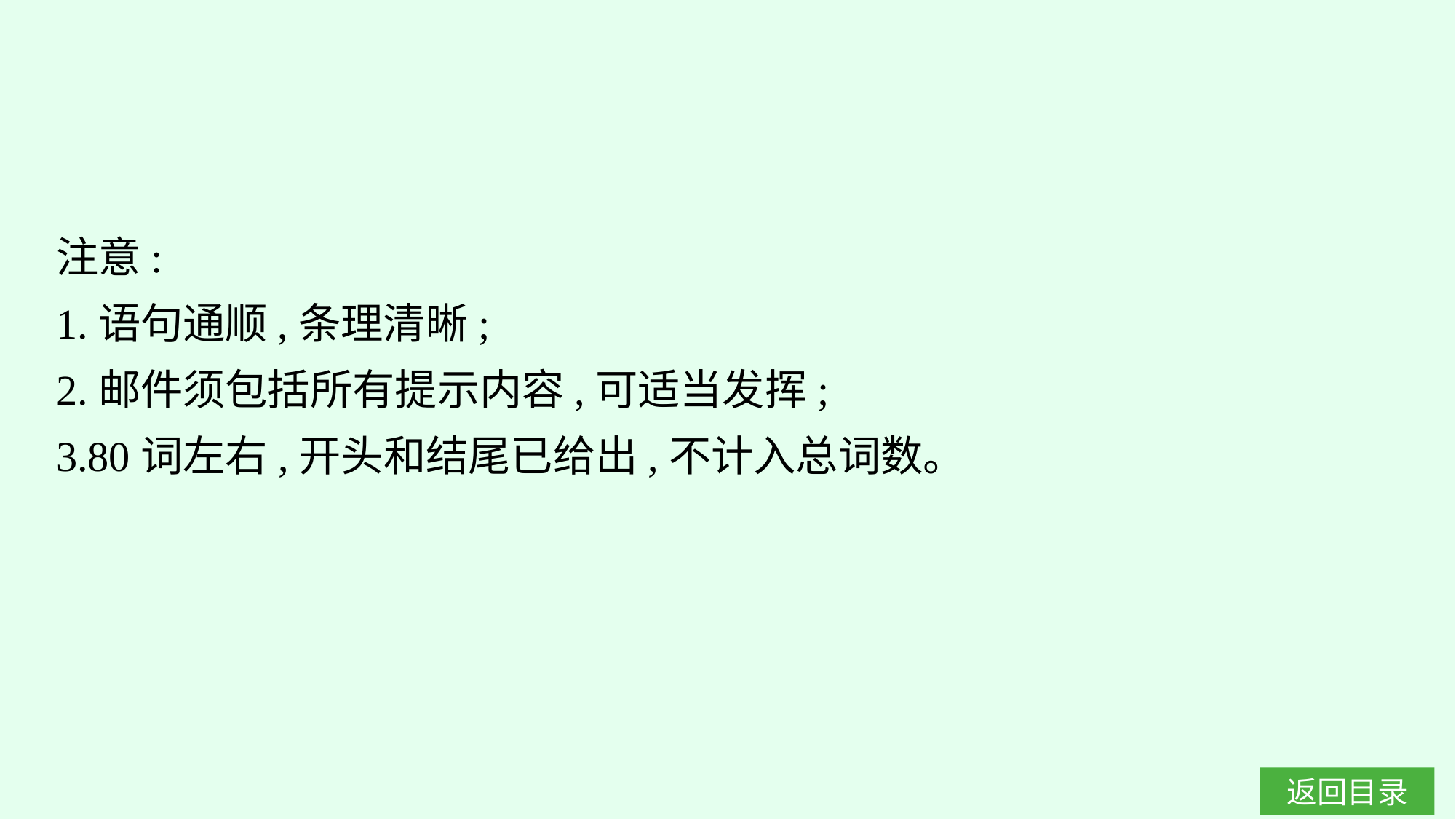

注意:
1.语句通顺,条理清晰;
2.邮件须包括所有提示内容,可适当发挥;
3.80词左右,开头和结尾已给出,不计入总词数。